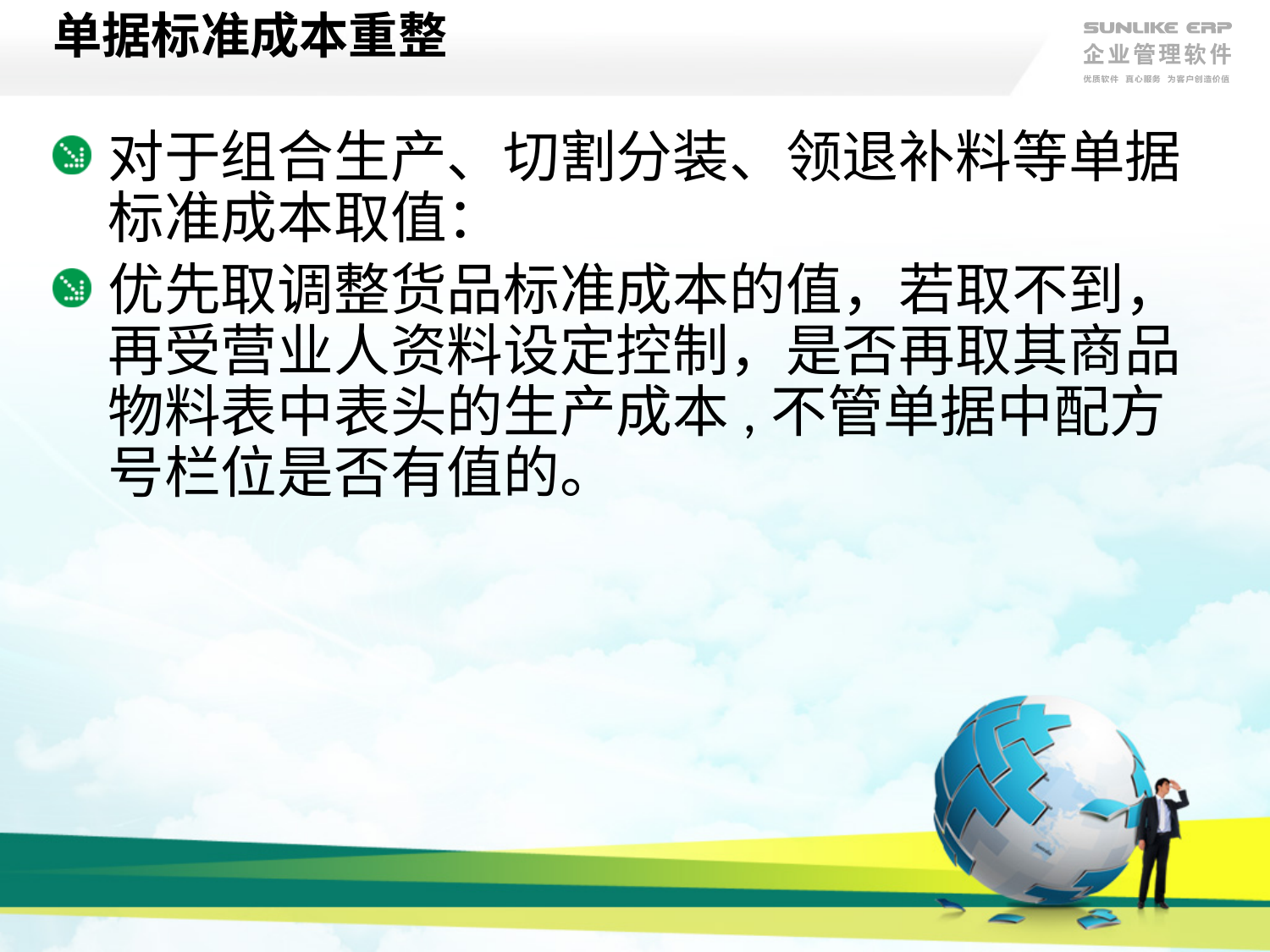

# 单据标准成本重整
对于组合生产、切割分装、领退补料等单据标准成本取值：
优先取调整货品标准成本的值，若取不到，再受营业人资料设定控制，是否再取其商品物料表中表头的生产成本,不管单据中配方号栏位是否有值的。